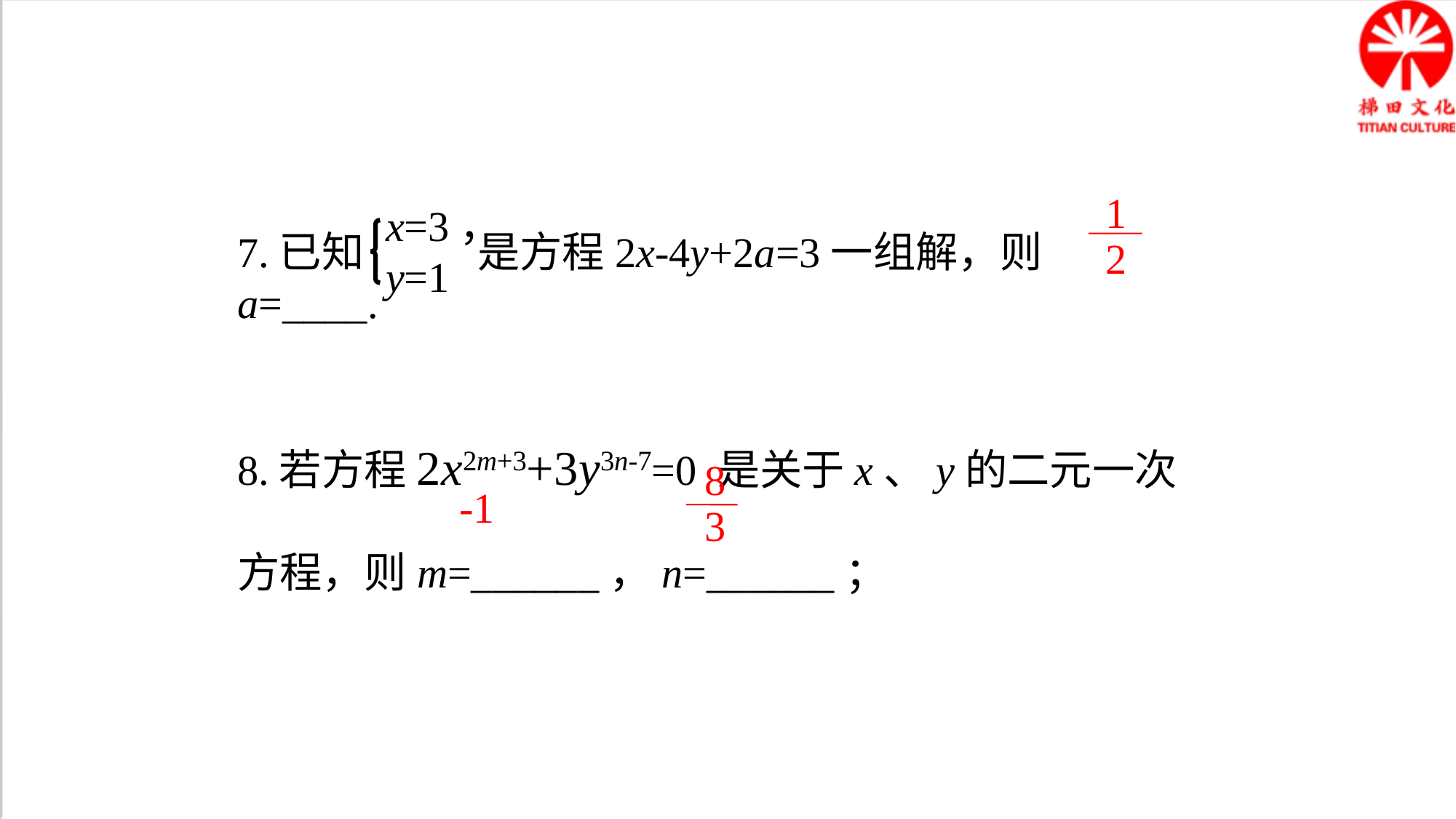

7.已知            是方程2x-4y+2a=3一组解，则a=____.

8.若方程2x2m+3+3y3n-7=0 是关于x、y的二元一次方程，则m=______，n=______；
 1
 2

x=3，
y=1

 8
 3

-1